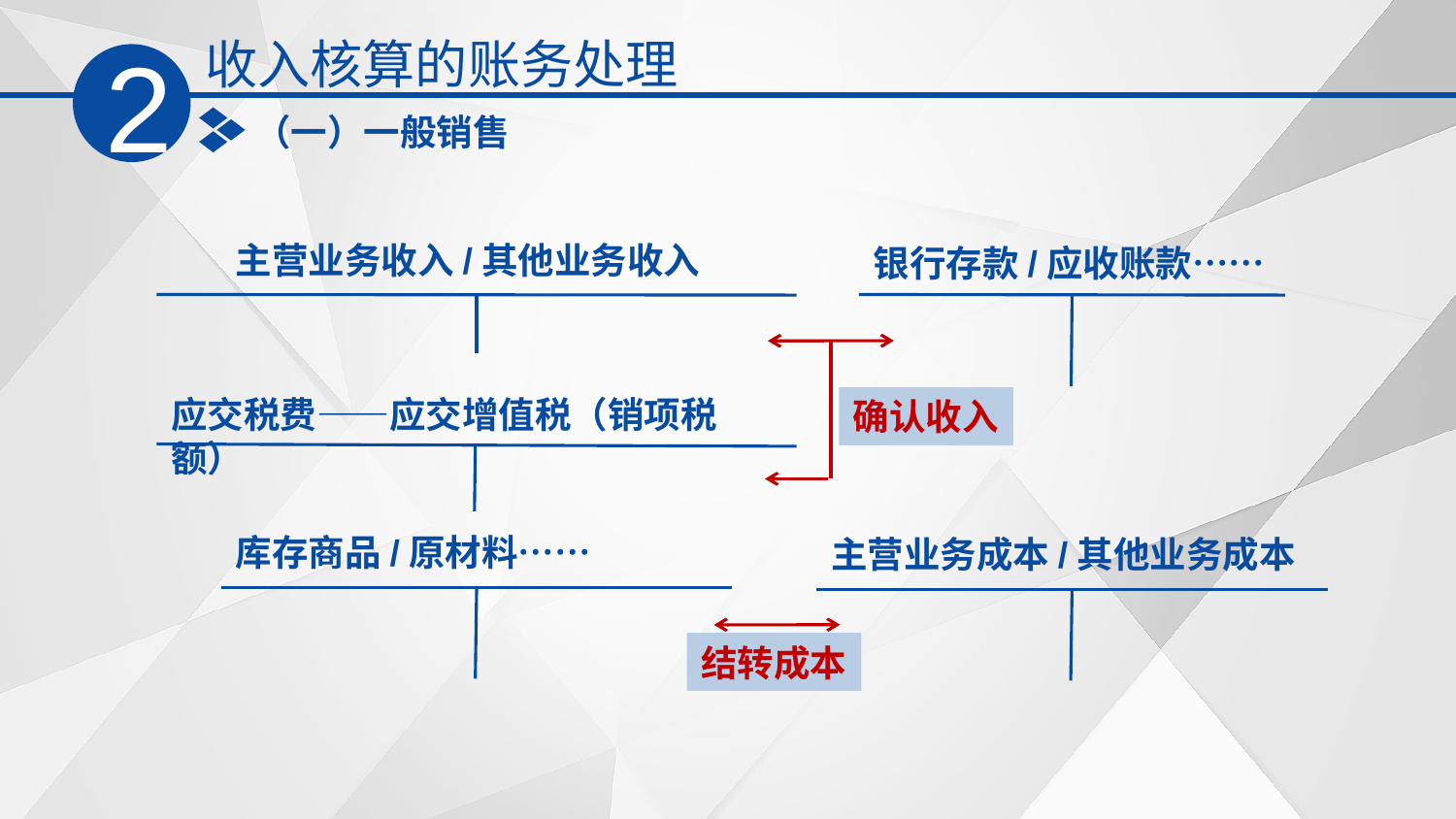

收入核算的账务处理
2

（一）一般销售

主营业务收入/其他业务收入
银行存款/应收账款……
应交税费——应交增值税（销项税额）
确认收入
库存商品/原材料……
主营业务成本/其他业务成本
结转成本